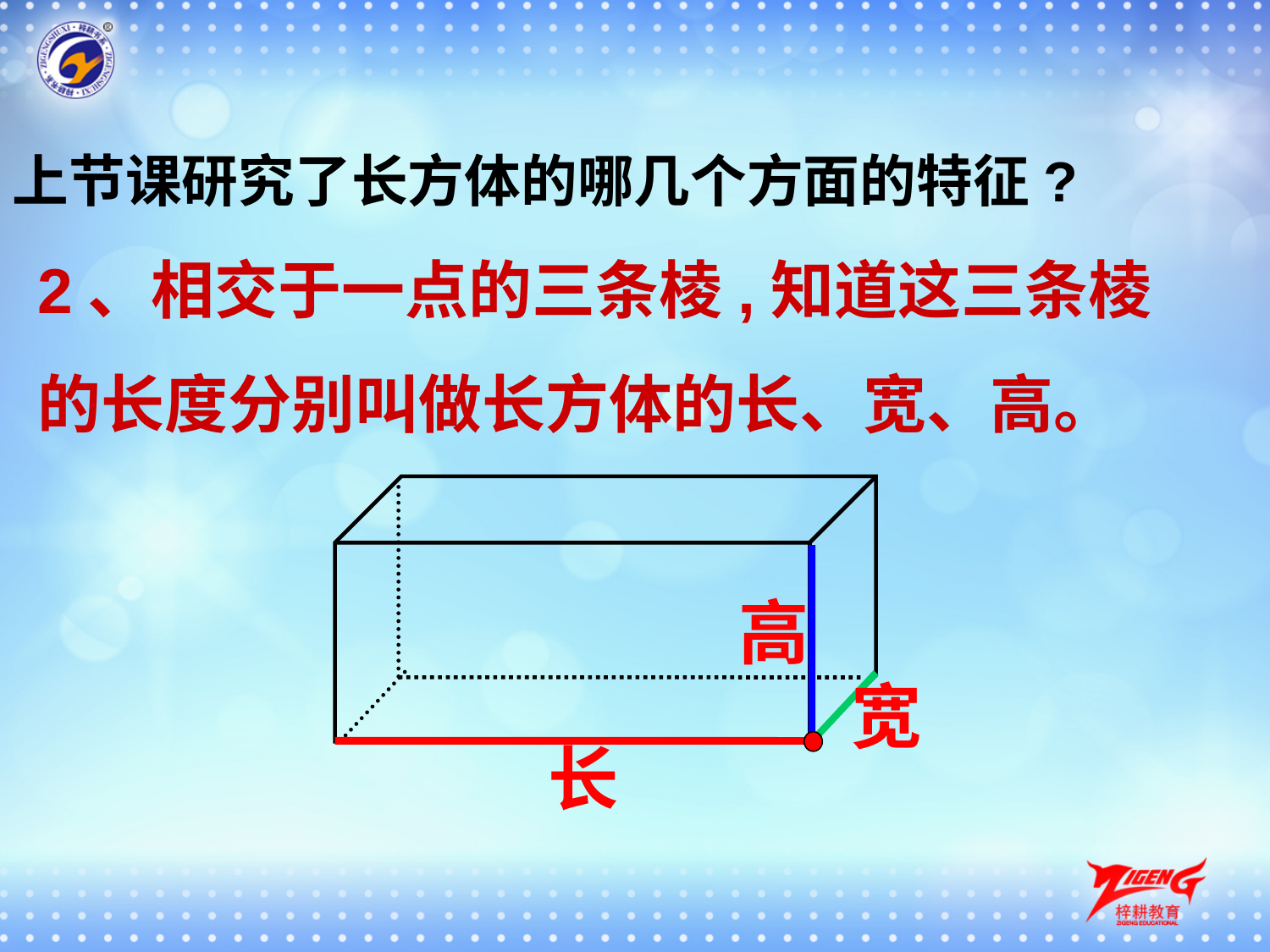

上节课研究了长方体的哪几个方面的特征?
2、相交于一点的三条棱,知道这三条棱的长度分别叫做长方体的长、宽、高。

高
宽

长